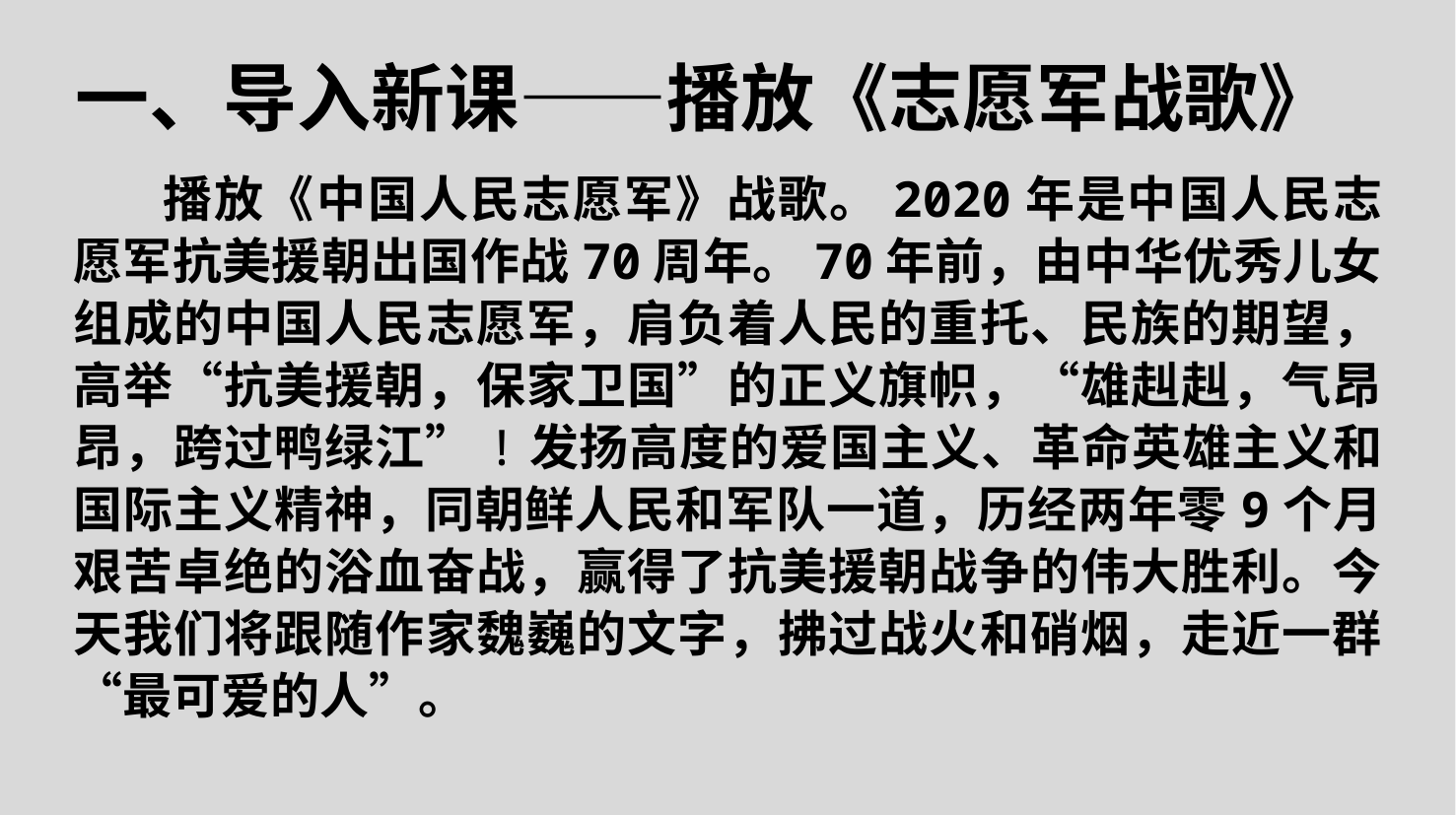

一、导入新课——播放《志愿军战歌》

  播放《中国人民志愿军》战歌。2020年是中国人民志愿军抗美援朝出国作战70周年。70年前，由中华优秀儿女组成的中国人民志愿军，肩负着人民的重托、民族的期望，高举“抗美援朝，保家卫国”的正义旗帜，“雄赳赳，气昂昂，跨过鸭绿江”!发扬高度的爱国主义、革命英雄主义和国际主义精神，同朝鲜人民和军队一道，历经两年零9个月艰苦卓绝的浴血奋战，赢得了抗美援朝战争的伟大胜利。今天我们将跟随作家魏巍的文字，拂过战火和硝烟，走近一群“最可爱的人”。